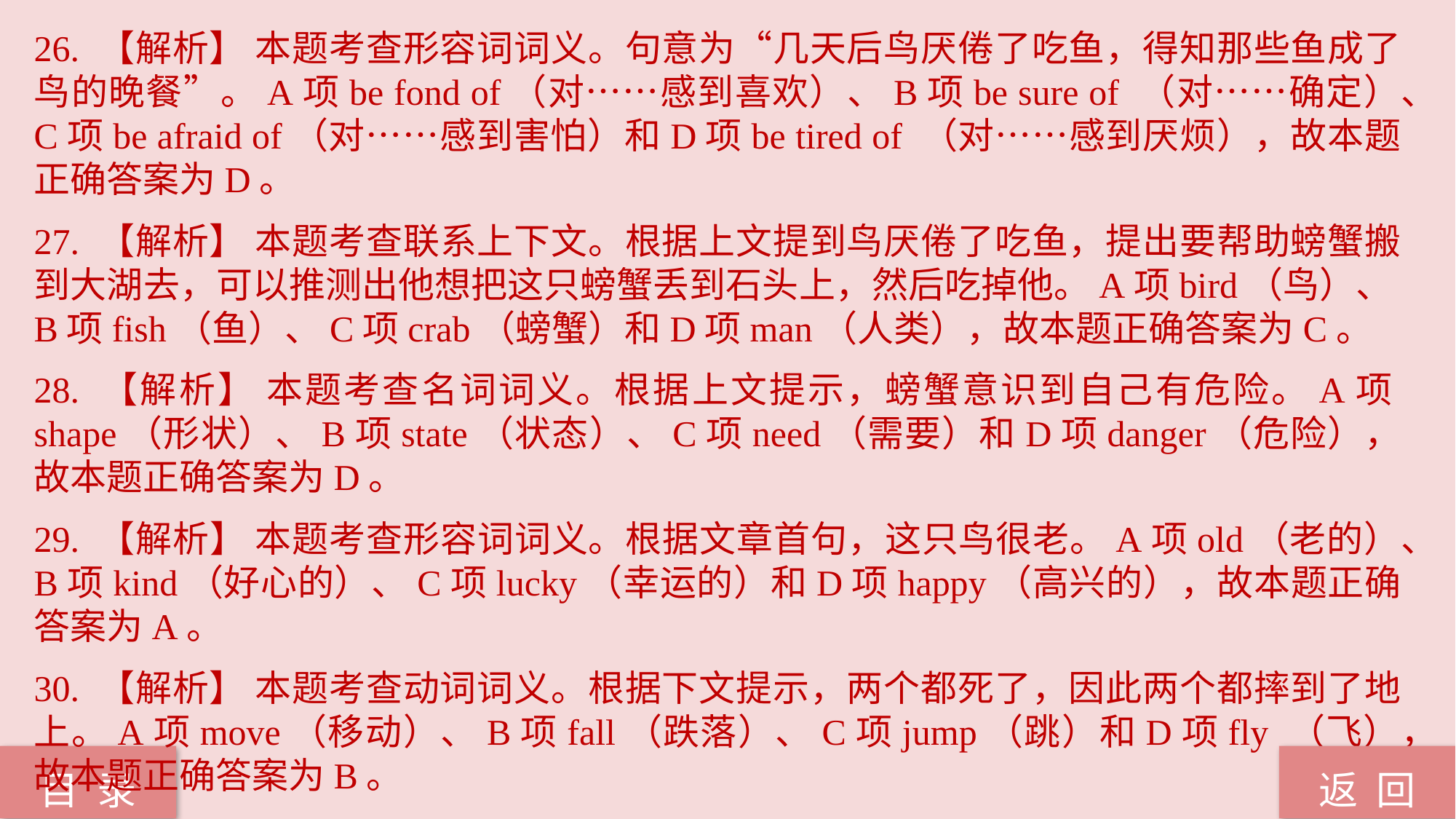

26. 【解析】 本题考查形容词词义。句意为“几天后鸟厌倦了吃鱼，得知那些鱼成了鸟的晚餐”。A项be fond of（对……感到喜欢）、B项be sure of （对……确定）、C项be afraid of（对……感到害怕）和D项be tired of （对……感到厌烦），故本题正确答案为D。
27. 【解析】 本题考查联系上下文。根据上文提到鸟厌倦了吃鱼，提出要帮助螃蟹搬到大湖去，可以推测出他想把这只螃蟹丢到石头上，然后吃掉他。A项bird（鸟）、B项fish（鱼）、C项crab（螃蟹）和D项man（人类），故本题正确答案为C。
28. 【解析】 本题考查名词词义。根据上文提示，螃蟹意识到自己有危险。A项shape（形状）、B项state（状态）、C项need（需要）和D项danger（危险），故本题正确答案为D。
29. 【解析】 本题考查形容词词义。根据文章首句，这只鸟很老。A项old（老的）、B项kind（好心的）、C项lucky（幸运的）和D项happy（高兴的），故本题正确答案为A。
30. 【解析】 本题考查动词词义。根据下文提示，两个都死了，因此两个都摔到了地上。A项move（移动）、B项fall（跌落）、C项jump（跳）和D项fly （飞），故本题正确答案为B。
返  回